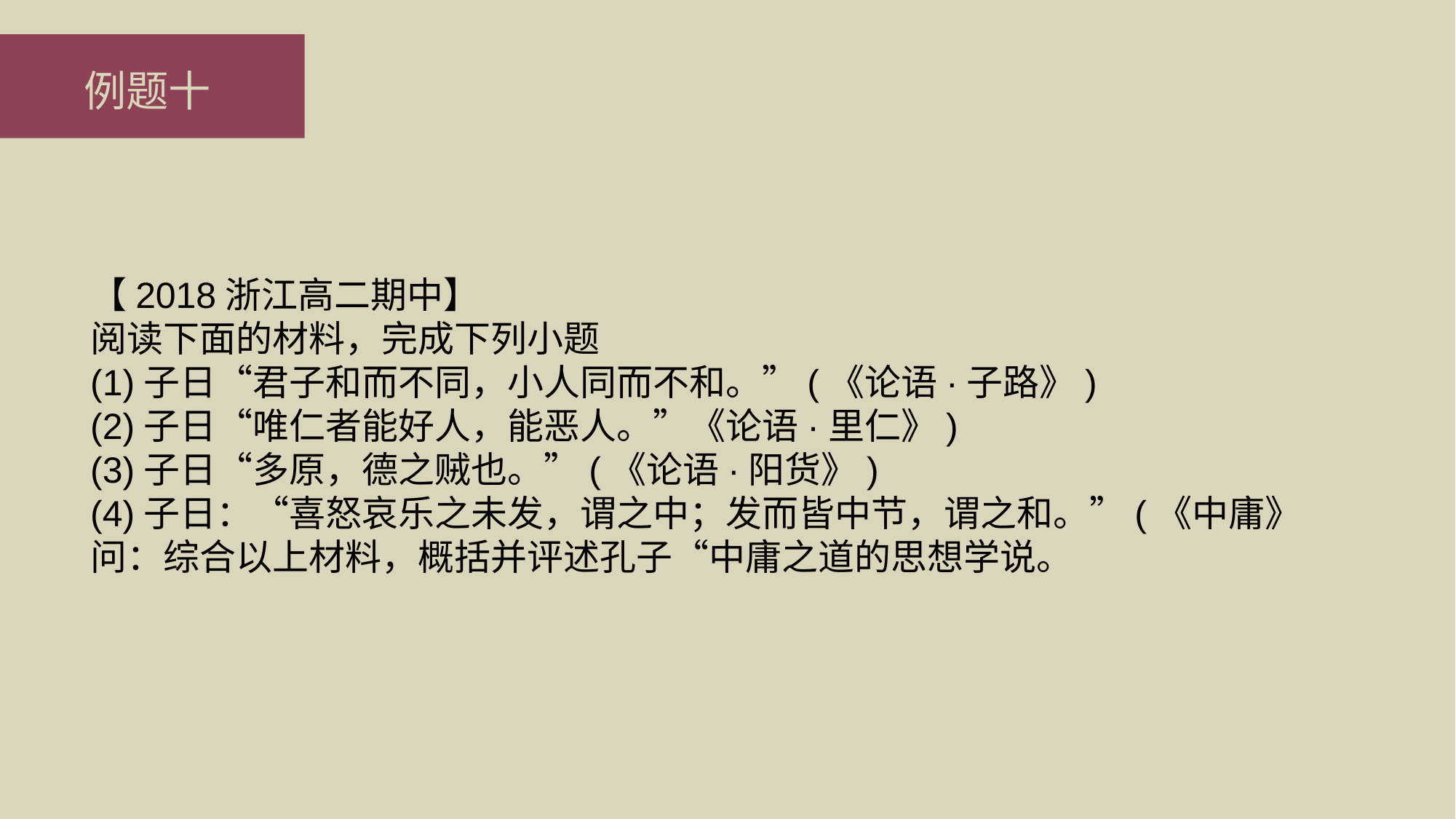

例题十

【2018浙江高二期中】
阅读下面的材料，完成下列小题
(1)子日“君子和而不同，小人同而不和。”(《论语·子路》)
(2)子日“唯仁者能好人，能恶人。”《论语·里仁》)
(3)子日“多原，德之贼也。”(《论语·阳货》)
(4)子日：“喜怒哀乐之未发，谓之中；发而皆中节，谓之和。”(《中庸》
问：综合以上材料，概括并评述孔子“中庸之道的思想学说。